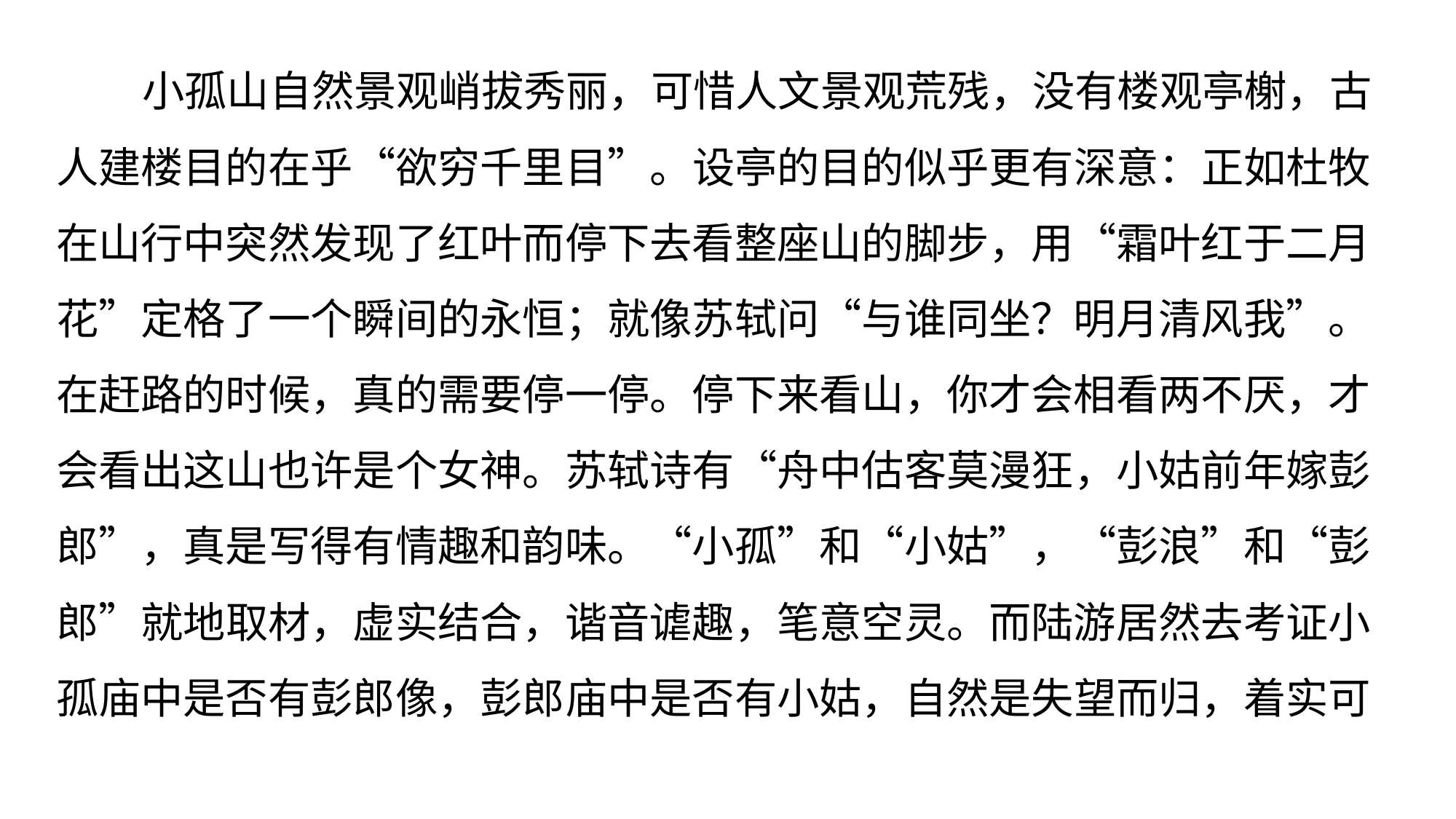

小孤山自然景观峭拔秀丽，可惜人文景观荒残，没有楼观亭榭，古人建楼目的在乎“欲穷千里目”。设亭的目的似乎更有深意：正如杜牧在山行中突然发现了红叶而停下去看整座山的脚步，用“霜叶红于二月花”定格了一个瞬间的永恒；就像苏轼问“与谁同坐？明月清风我”。在赶路的时候，真的需要停一停。停下来看山，你才会相看两不厌，才会看出这山也许是个女神。苏轼诗有“舟中估客莫漫狂，小姑前年嫁彭郎”，真是写得有情趣和韵味。“小孤”和“小姑”，“彭浪”和“彭郎”就地取材，虚实结合，谐音谑趣，笔意空灵。而陆游居然去考证小孤庙中是否有彭郎像，彭郎庙中是否有小姑，自然是失望而归，着实可